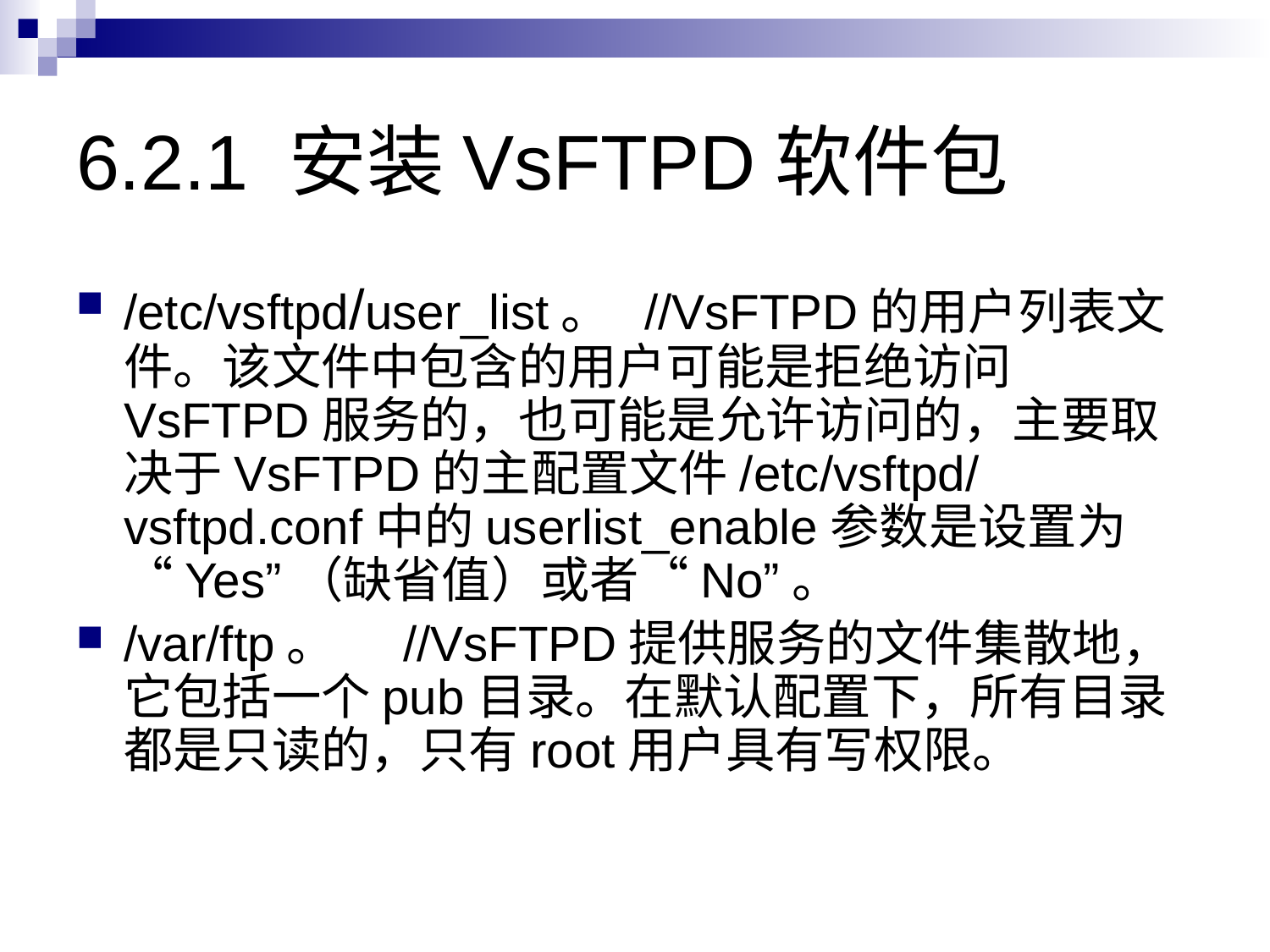

# 6.2.1 安装VsFTPD软件包
/etc/vsftpd/user_list。  //VsFTPD的用户列表文件。该文件中包含的用户可能是拒绝访问VsFTPD服务的，也可能是允许访问的，主要取决于VsFTPD的主配置文件/etc/vsftpd/vsftpd.conf中的userlist_enable参数是设置为“Yes”（缺省值）或者“No”。
/var/ftp。     //VsFTPD提供服务的文件集散地，它包括一个pub目录。在默认配置下，所有目录都是只读的，只有root用户具有写权限。